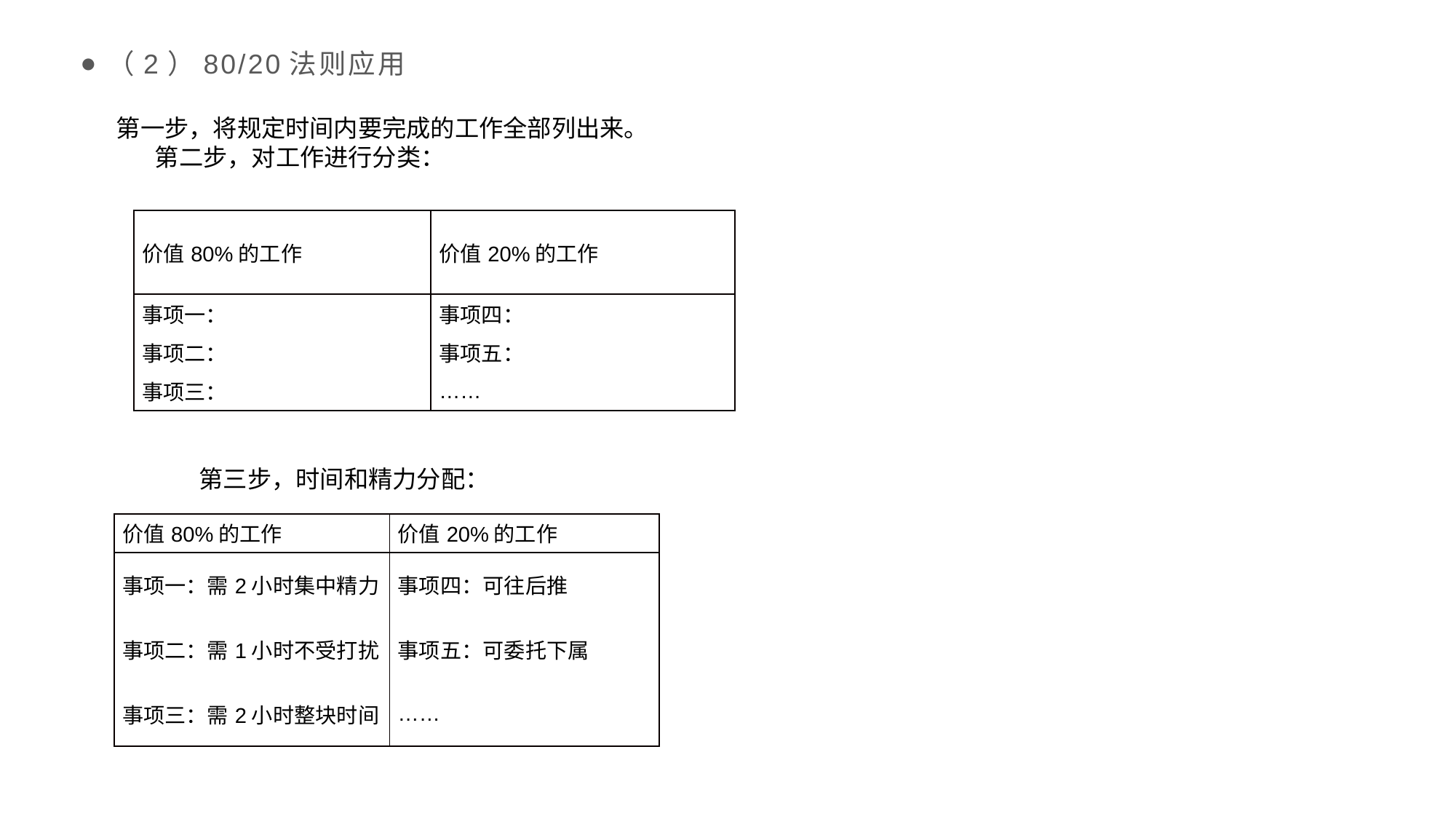

（2）80/20法则应用

第一步，将规定时间内要完成的工作全部列出来。
      第二步，对工作进行分类：
| 价值80%的工作 | 价值20%的工作 |
| --- | --- |
| 事项一： | 事项四： |
| 事项二： | 事项五： |
| 事项三： | …… |
 第三步，时间和精力分配：
| 价值80%的工作 | 价值20%的工作 |
| --- | --- |
| 事项一：需2小时集中精力 | 事项四：可往后推 |
| 事项二：需1小时不受打扰 | 事项五：可委托下属 |
| 事项三：需2小时整块时间 | …… |